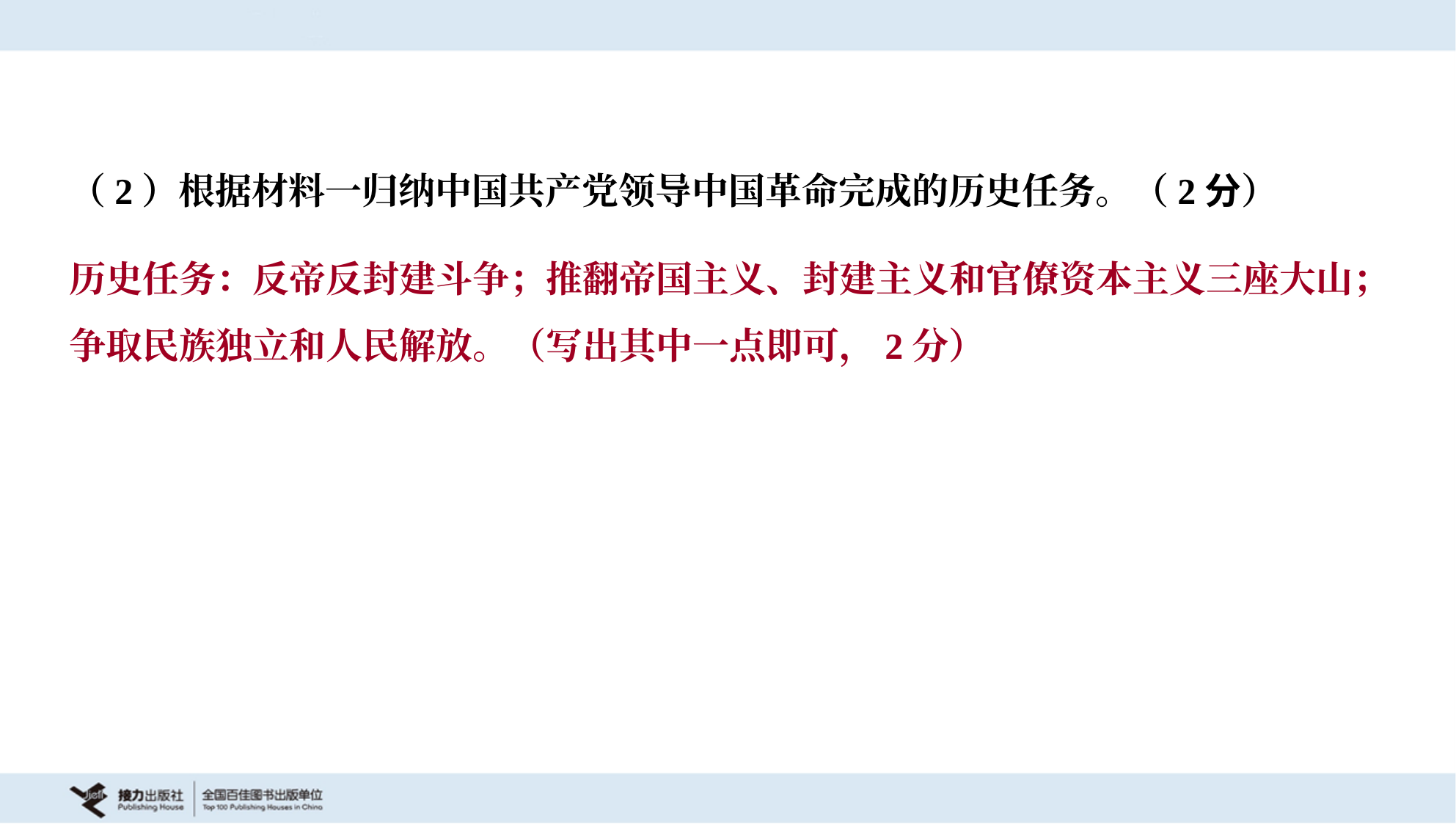

（2）根据材料一归纳中国共产党领导中国革命完成的历史任务。（2分）
历史任务：反帝反封建斗争；推翻帝国主义、封建主义和官僚资本主义三座大山；
争取民族独立和人民解放。（写出其中一点即可，2分）